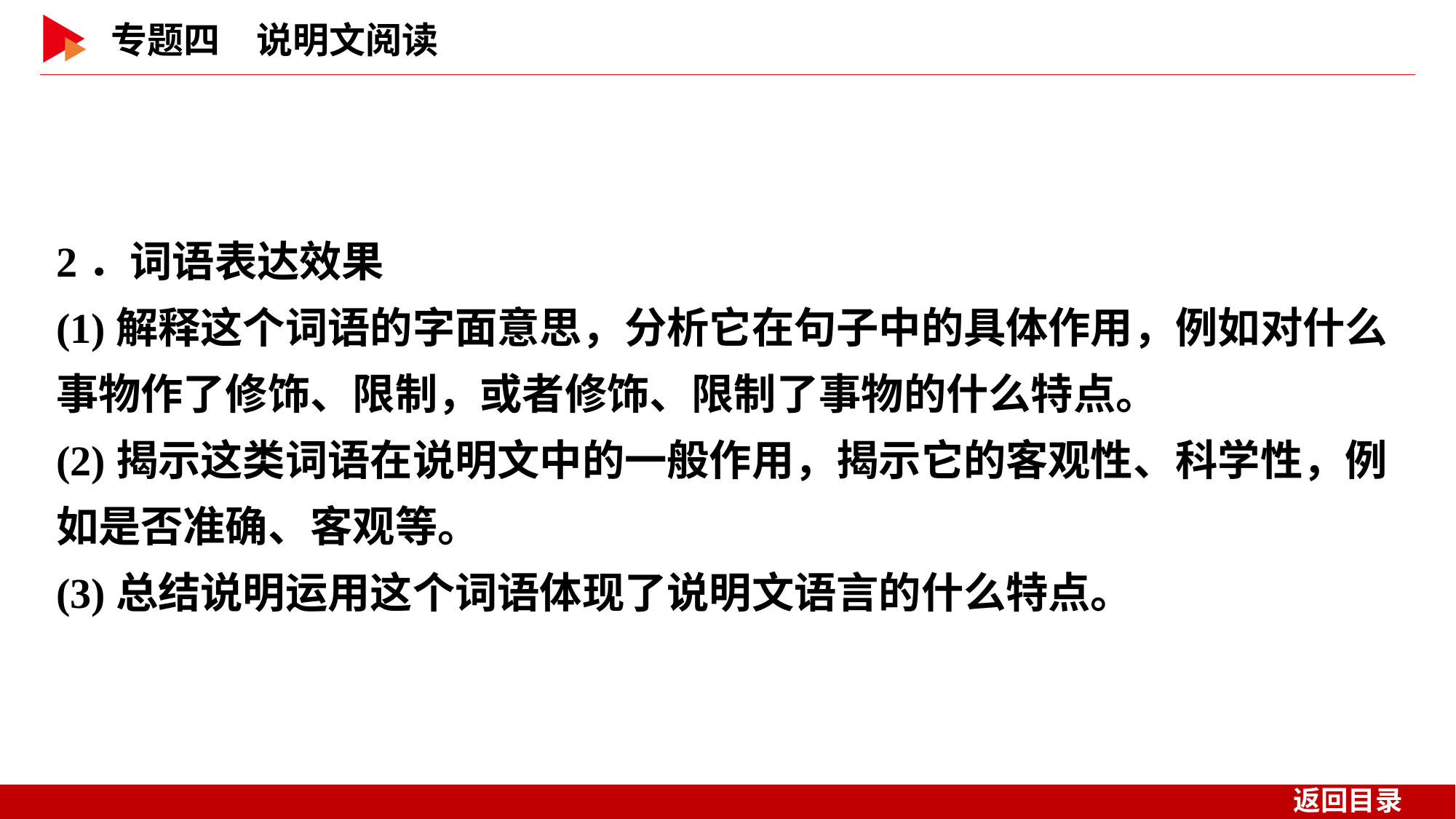

2．词语表达效果
(1)解释这个词语的字面意思，分析它在句子中的具体作用，例如对什么事物作了修饰、限制，或者修饰、限制了事物的什么特点。
(2)揭示这类词语在说明文中的一般作用，揭示它的客观性、科学性，例如是否准确、客观等。
(3)总结说明运用这个词语体现了说明文语言的什么特点。